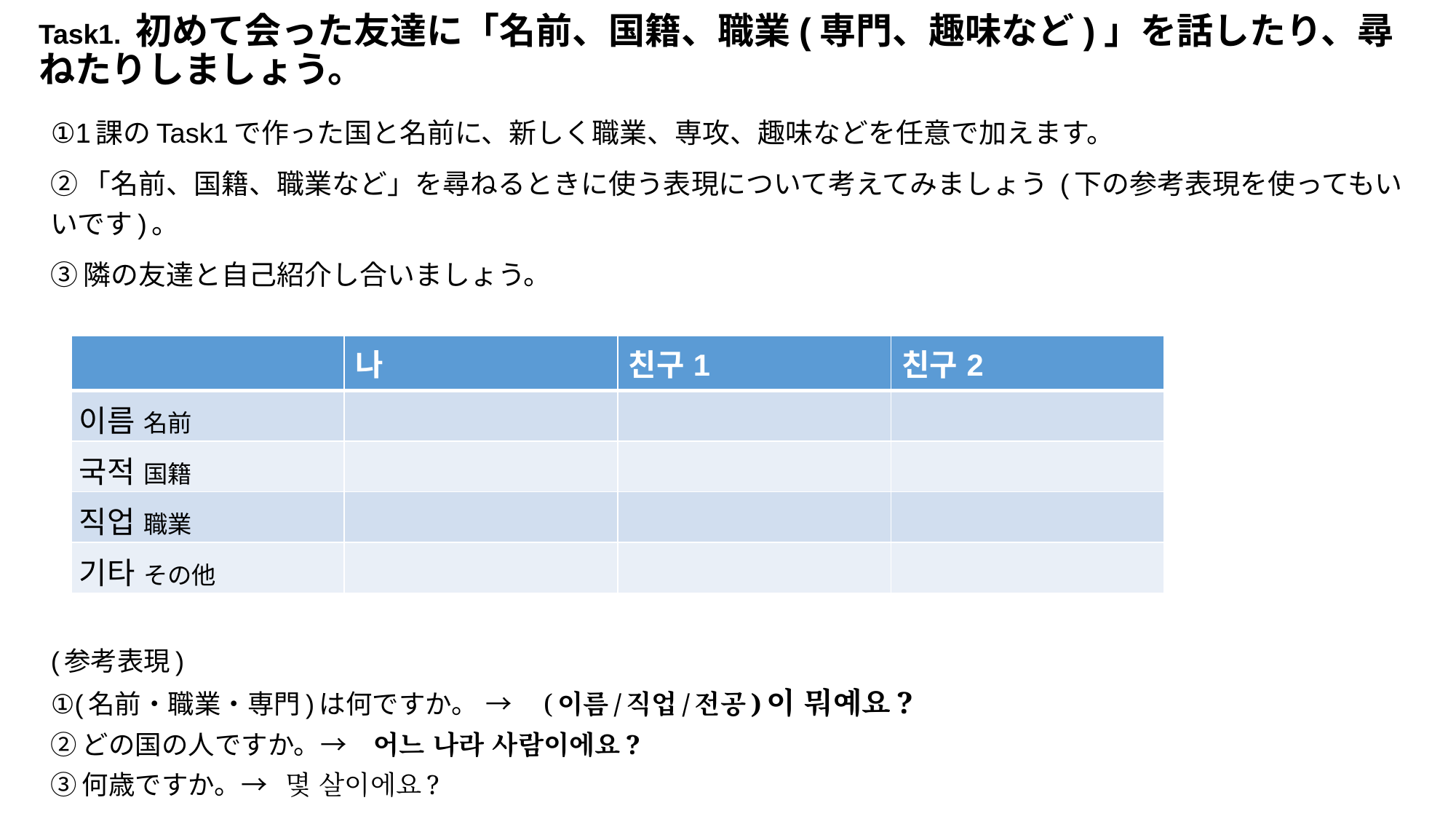

# Task1. 初めて会った友達に「名前、国籍、職業(専門、趣味など)」を話したり、尋ねたりしましょう。
①1課のTask1で作った国と名前に、新しく職業、専攻、趣味などを任意で加えます。
②「名前、国籍、職業など」を尋ねるときに使う表現について考えてみましょう (下の参考表現を使ってもいいです)。
③隣の友達と自己紹介し合いましょう。

(参考表現)
①(名前・職業・専門)は何ですか。 →　(이름/직업/전공)이 뭐예요?
②どの国の人ですか。→　어느 나라 사람이에요?
③何歳ですか。→   몇 살이에요?
|  | 나 | 친구1 | 친구2 |
| --- | --- | --- | --- |
| 이름 名前 |  |  |  |
| 국적 国籍 |  |  |  |
| 직업 職業 |  |  |  |
| 기타 その他 |  |  |  |